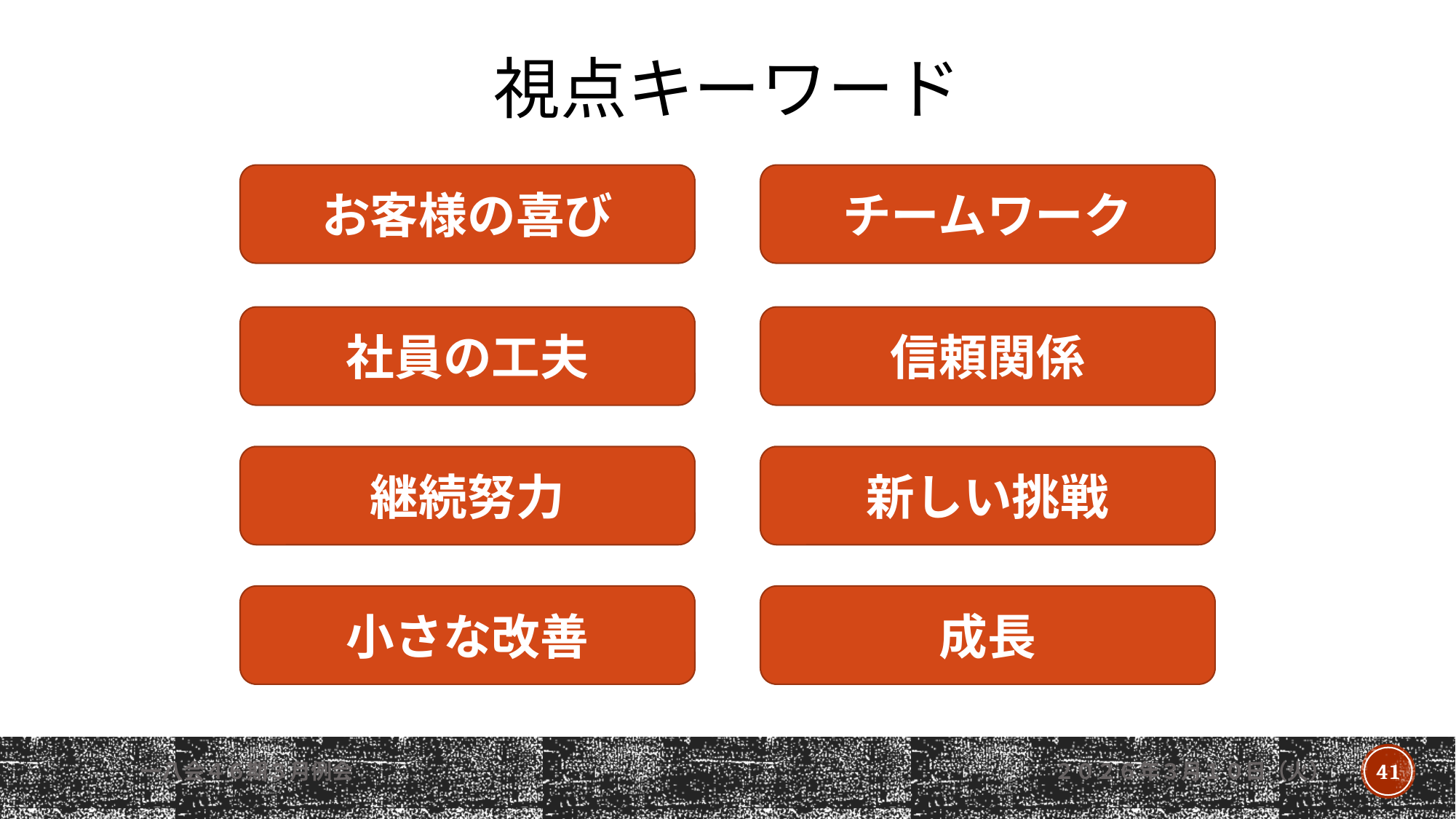

視点キーワード
お客様の喜び
チームワーク
社員の工夫
信頼関係
継続努力
新しい挑戦
小さな改善
成長
一八会４６期３月例会
２０２６年３月１０日（火）
41